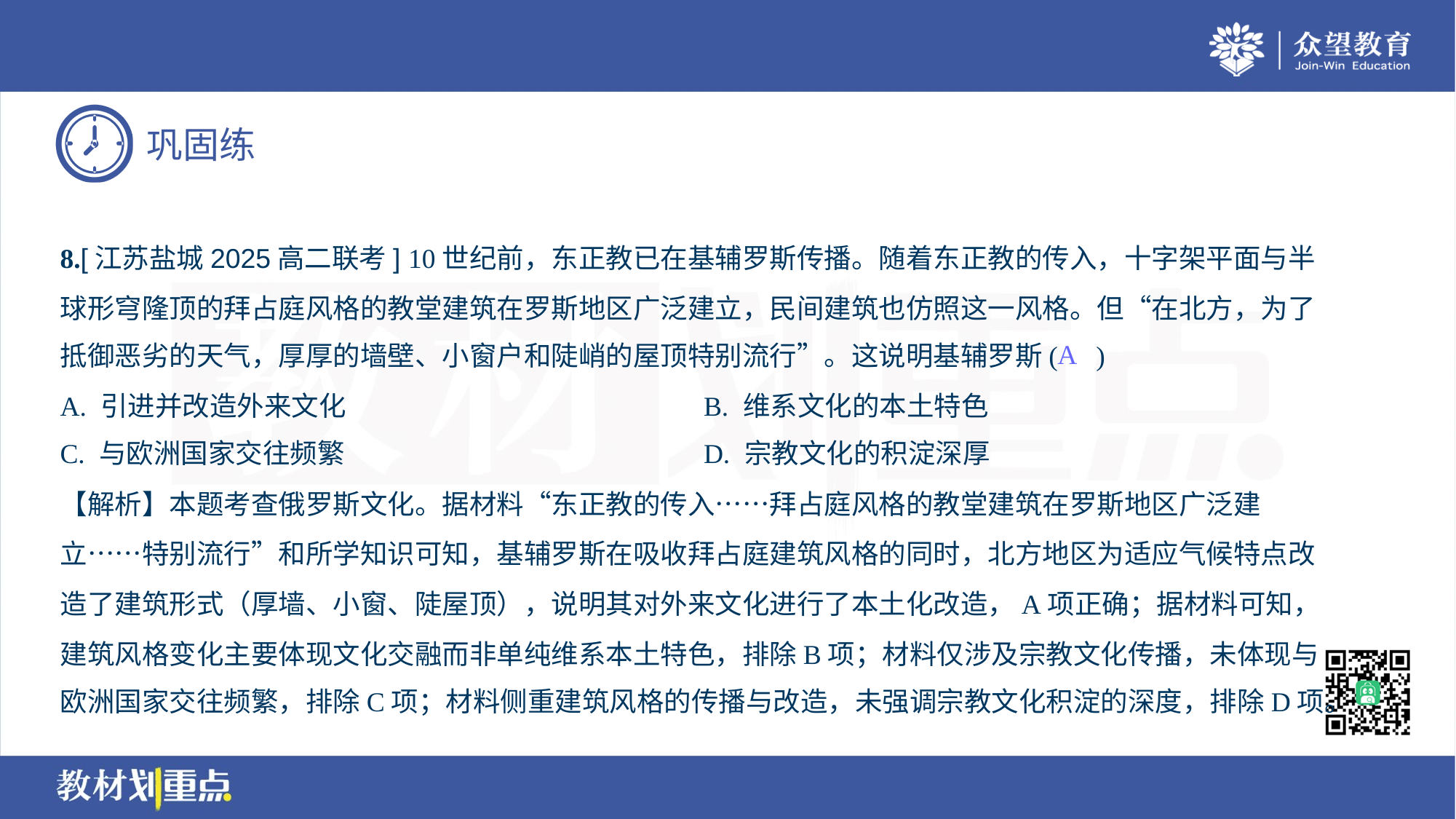

8.[江苏盐城2025高二联考] 10世纪前，东正教已在基辅罗斯传播。随着东正教的传入，十字架平面与半
球形穹隆顶的拜占庭风格的教堂建筑在罗斯地区广泛建立，民间建筑也仿照这一风格。但“在北方，为了
抵御恶劣的天气，厚厚的墙壁、小窗户和陡峭的屋顶特别流行”。这说明基辅罗斯(     )
A
A. 引进并改造外来文化	B. 维系文化的本土特色
C. 与欧洲国家交往频繁	D. 宗教文化的积淀深厚
【解析】本题考查俄罗斯文化。据材料“东正教的传入……拜占庭风格的教堂建筑在罗斯地区广泛建
立……特别流行”和所学知识可知，基辅罗斯在吸收拜占庭建筑风格的同时，北方地区为适应气候特点改
造了建筑形式（厚墙、小窗、陡屋顶），说明其对外来文化进行了本土化改造，A项正确；据材料可知，
建筑风格变化主要体现文化交融而非单纯维系本土特色，排除B项；材料仅涉及宗教文化传播，未体现与
欧洲国家交往频繁，排除C项；材料侧重建筑风格的传播与改造，未强调宗教文化积淀的深度，排除D项。